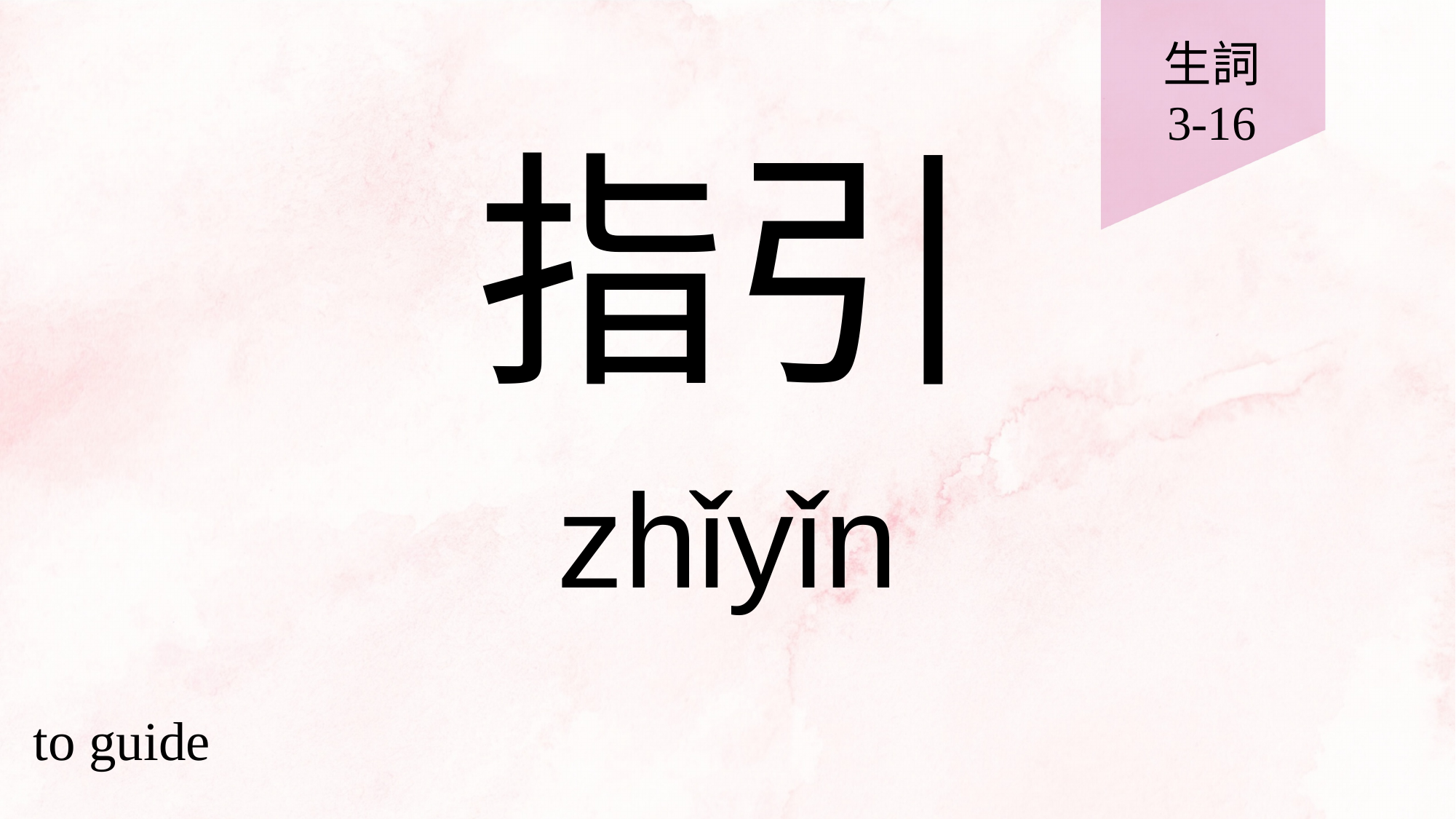

生詞
3-16
# 指引
zhǐyǐn
to guide